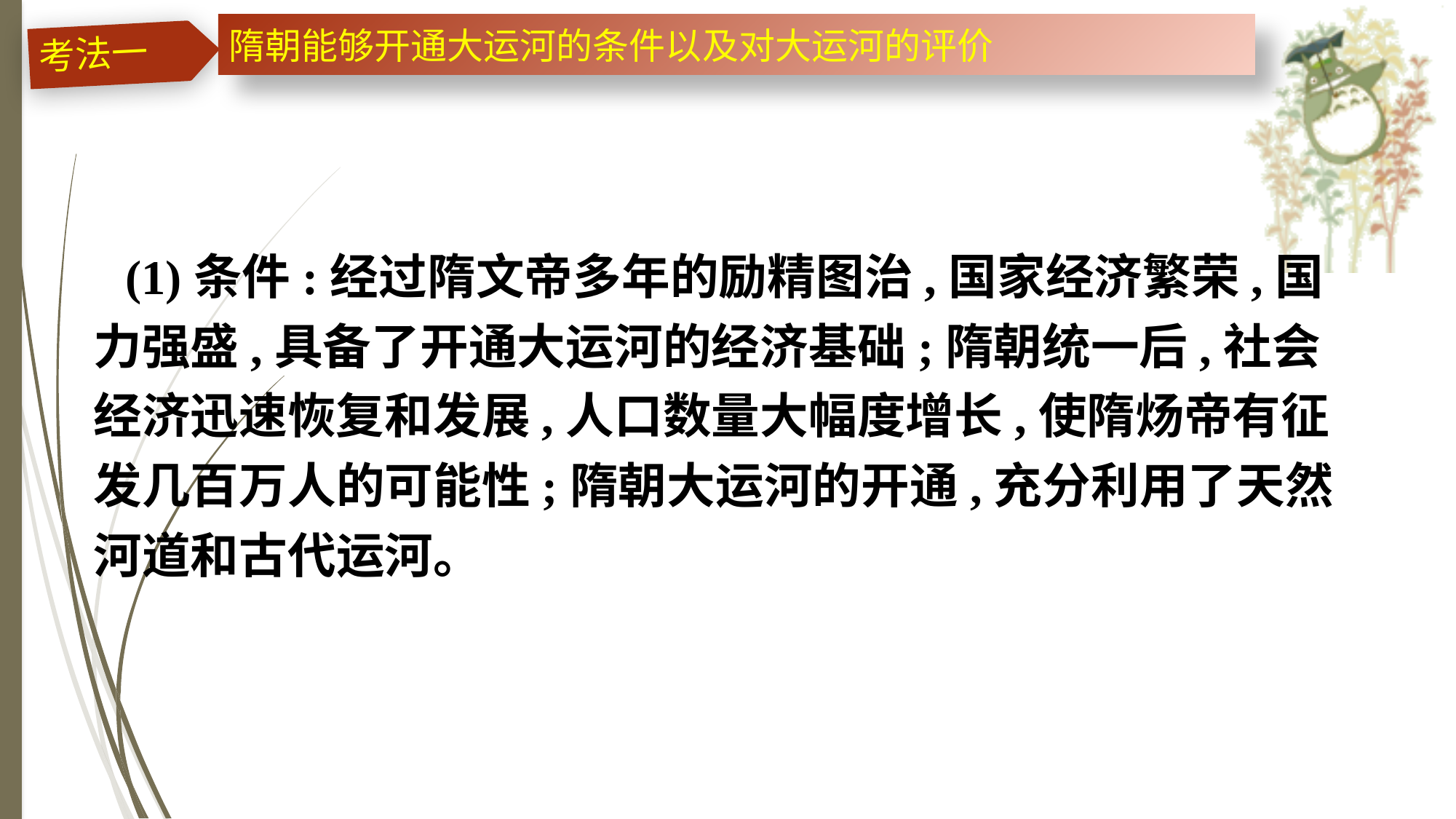

隋朝能够开通大运河的条件以及对大运河的评价
考法一
(1)条件:经过隋文帝多年的励精图治,国家经济繁荣,国力强盛,具备了开通大运河的经济基础;隋朝统一后,社会经济迅速恢复和发展,人口数量大幅度增长,使隋炀帝有征发几百万人的可能性;隋朝大运河的开通,充分利用了天然河道和古代运河。